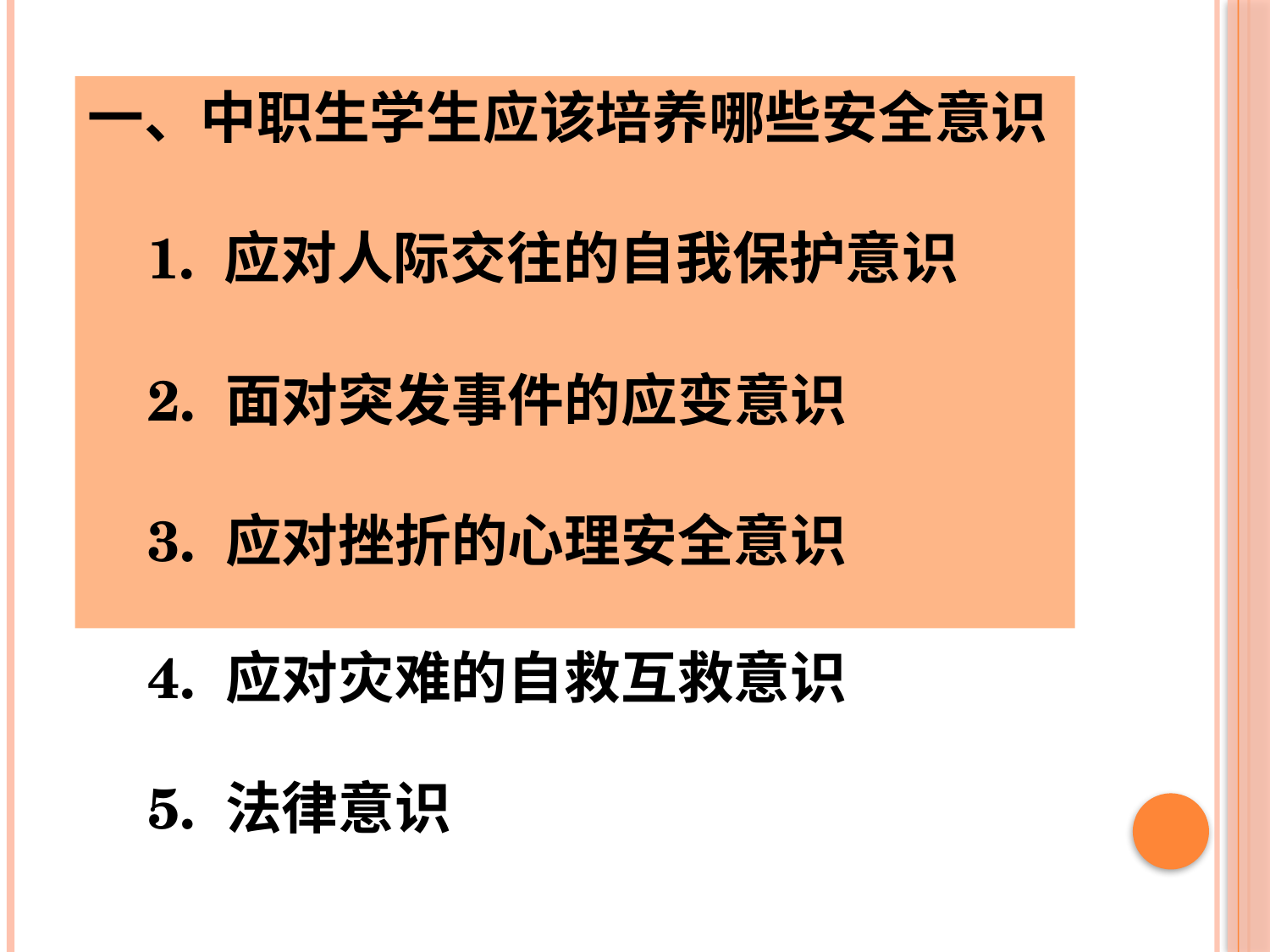

一、中职生学生应该培养哪些安全意识
1. 应对人际交往的自我保护意识
2. 面对突发事件的应变意识
3. 应对挫折的心理安全意识
4. 应对灾难的自救互救意识
5. 法律意识